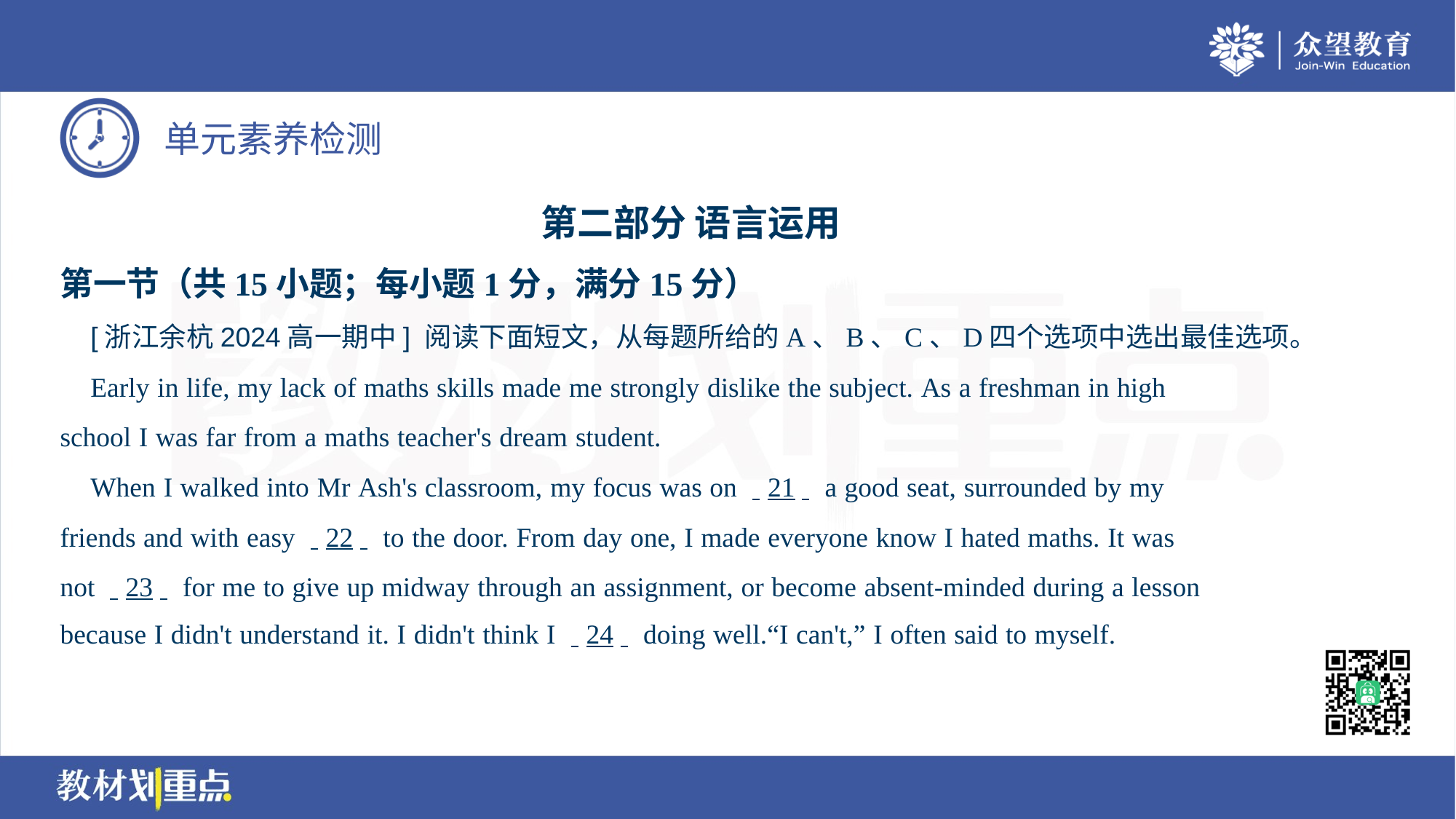

第二部分 语言运用
第一节（共15小题；每小题1分，满分15分）
    [浙江余杭2024高一期中] 阅读下面短文，从每题所给的A、B、C、D四个选项中选出最佳选项。
    Early in life, my lack of maths skills made me strongly dislike the subject. As a freshman in high
school I was far from a maths teacher's dream student.
    When I walked into Mr Ash's classroom, my focus was on . .21. . a good seat, surrounded by my
friends and with easy . .22. . to the door. From day one, I made everyone know I hated maths. It was
not . .23. . for me to give up midway through an assignment, or become absent-minded during a lesson
because I didn't understand it. I didn't think I . .24. . doing well.“I can't,” I often said to myself.